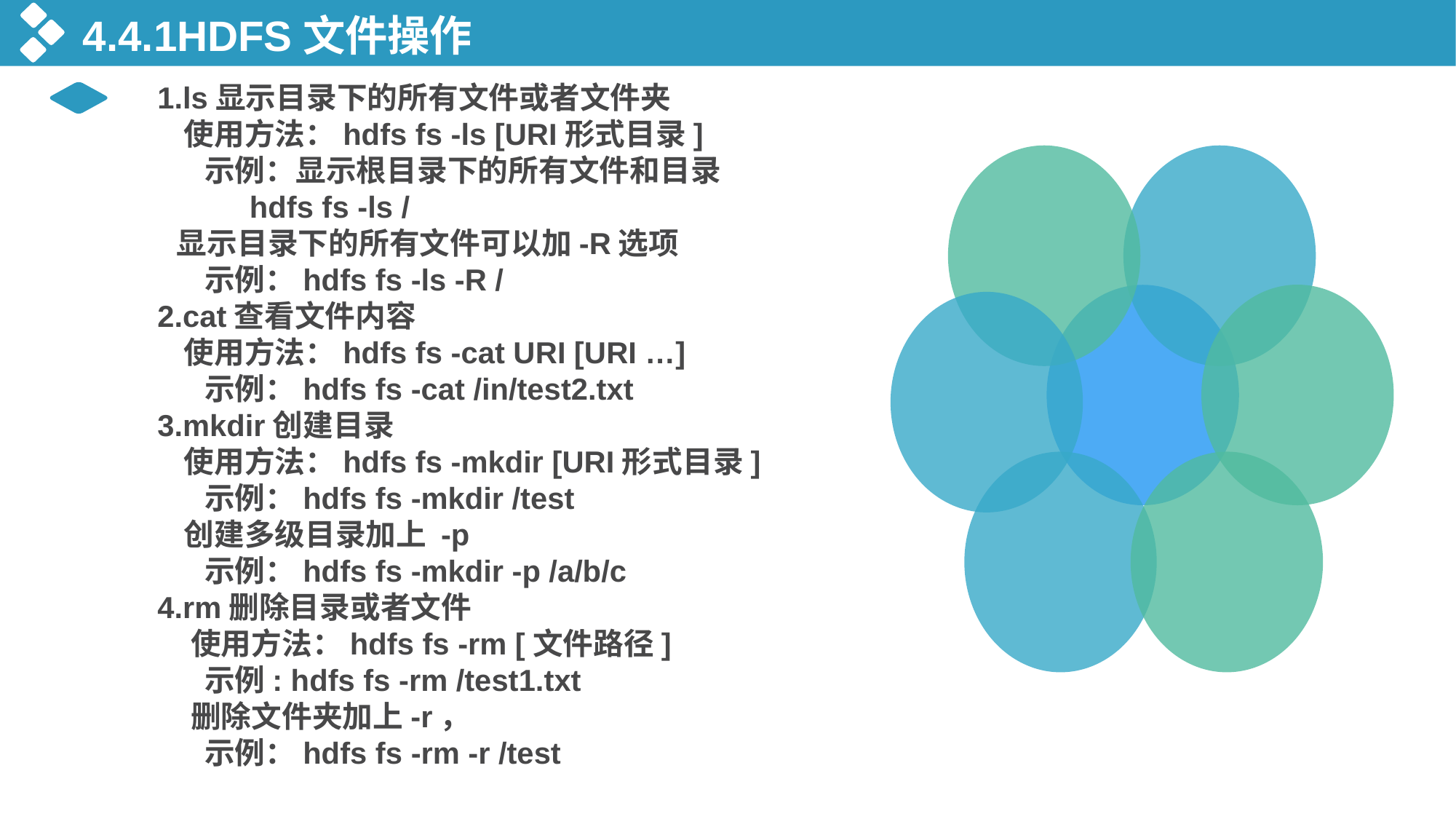

4.4.1HDFS文件操作
      1.ls显示目录下的所有文件或者文件夹
          使用方法：hdfs fs -ls [URI形式目录]
             示例：显示根目录下的所有文件和目录
                 hdfs fs -ls /
         显示目录下的所有文件可以加-R选项
             示例：hdfs fs -ls -R /
      2.cat查看文件内容
          使用方法：hdfs fs -cat URI [URI …]
             示例：hdfs fs -cat /in/test2.txt
      3.mkdir创建目录
          使用方法：hdfs fs -mkdir [URI形式目录]
             示例：hdfs fs -mkdir /test
          创建多级目录加上 -p
             示例：hdfs fs -mkdir -p /a/b/c
      4.rm删除目录或者文件
           使用方法：hdfs fs -rm [文件路径]
             示例: hdfs fs -rm /test1.txt
           删除文件夹加上-r，
             示例：hdfs fs -rm -r /test